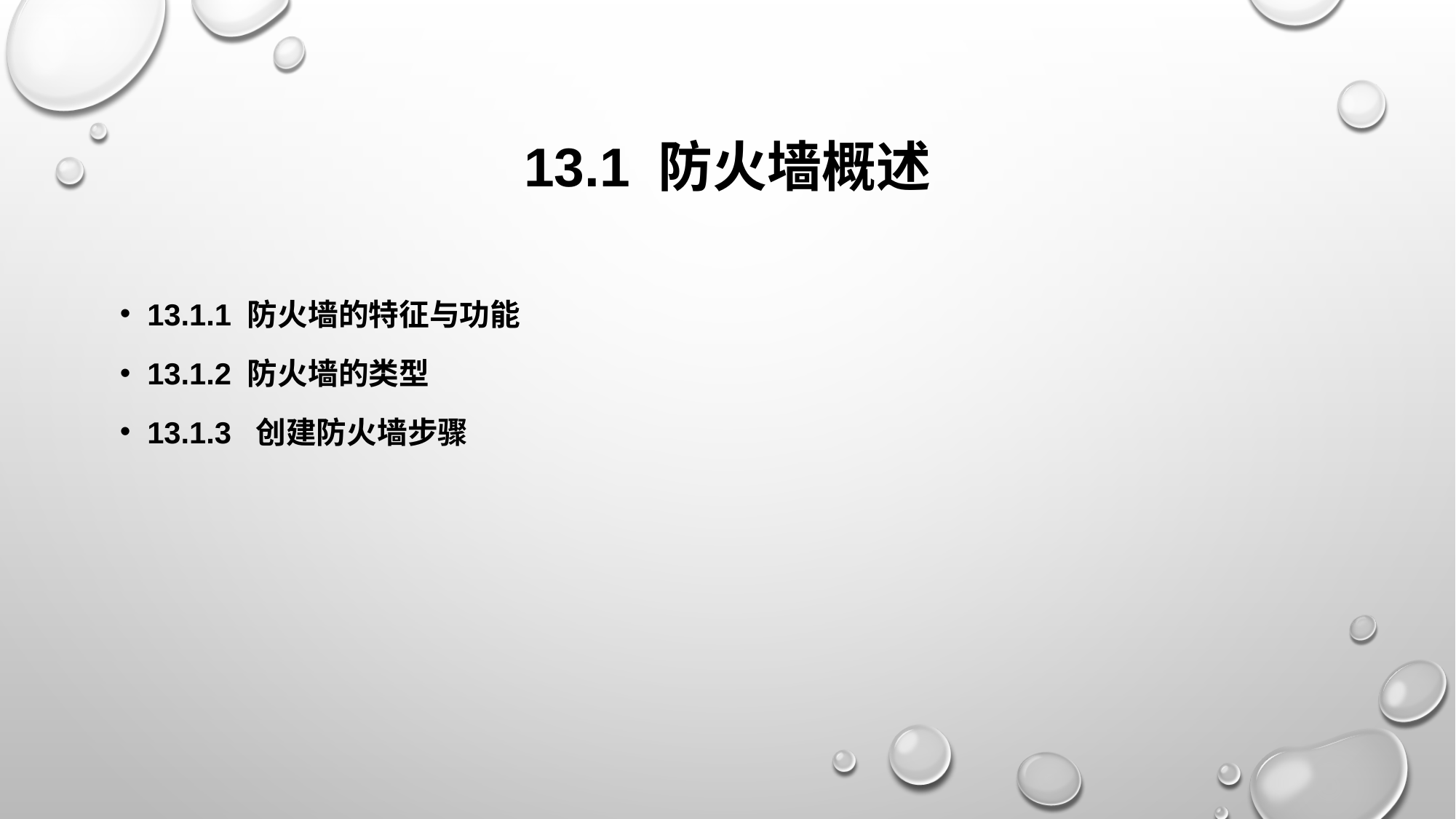

# 13.1 防火墙概述
13.1.1 防火墙的特征与功能
13.1.2 防火墙的类型
13.1.3  创建防火墙步骤